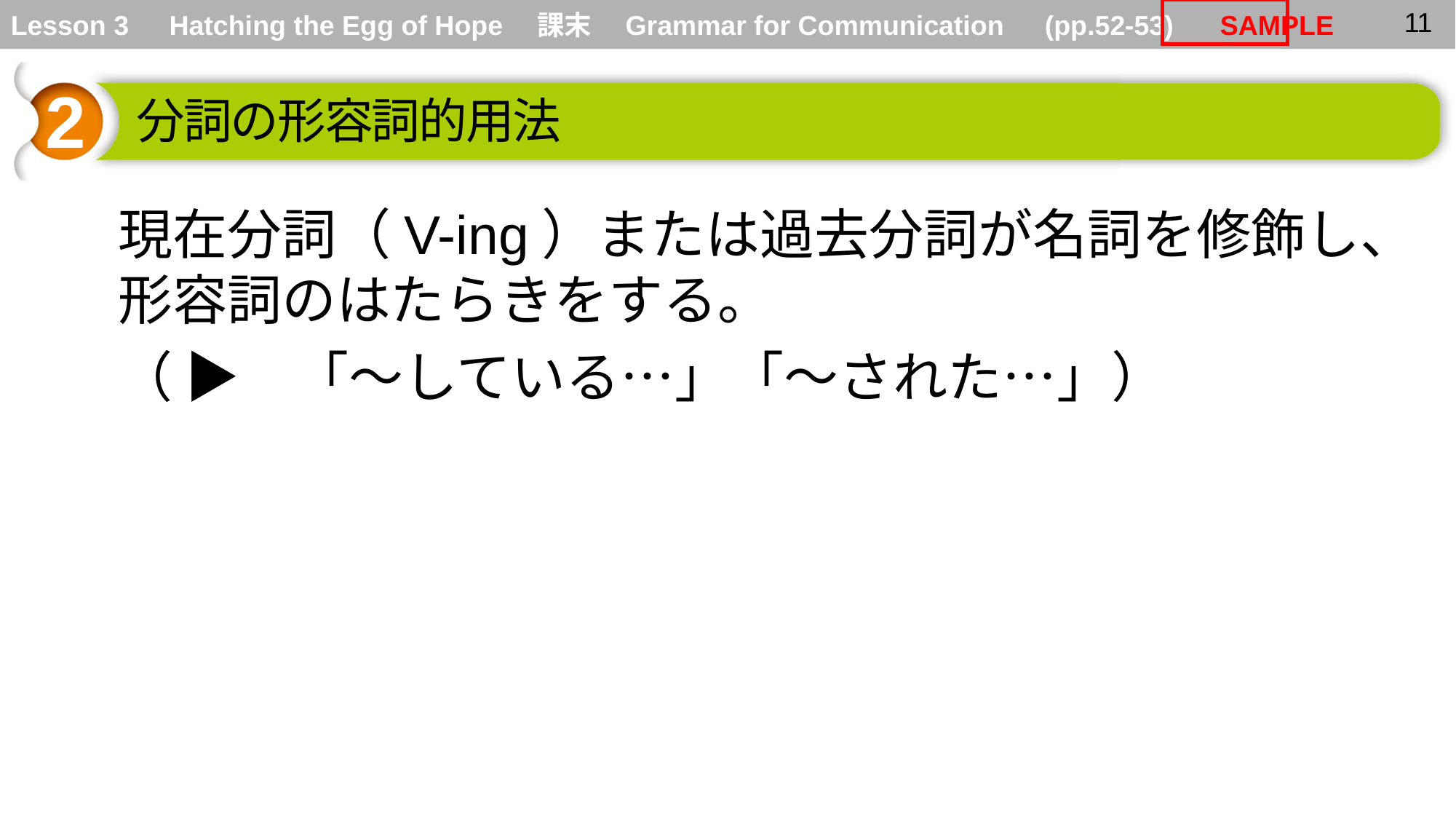

2
分詞の形容詞的用法
現在分詞（V-ing）または過去分詞が名詞を修飾し、形容詞のはたらきをする。
（ ▶　「～している…」「～された…」）